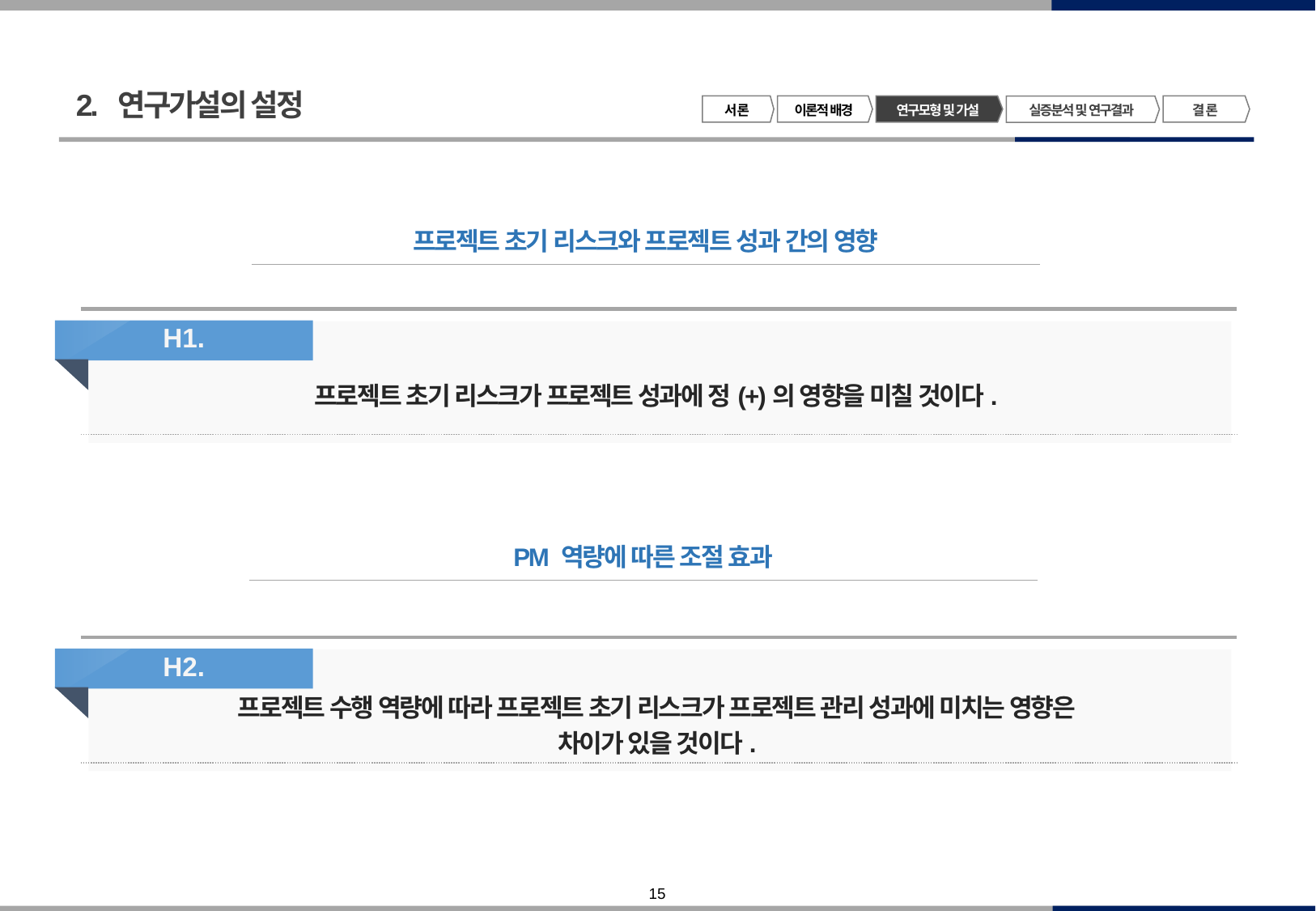

2.  연구가설의 설정
서  론
이론적 배경
연구모형 및 가설
결 론
실증분석 및 연구결과
프로젝트 초기 리스크와 프로젝트 성과 간의 영향

H1.

프로젝트 초기 리스크가 프로젝트 성과에 정(+)의 영향을 미칠 것이다.
PM 역량에 따른 조절 효과

H2.

프로젝트 수행 역량에 따라 프로젝트 초기 리스크가 프로젝트 관리 성과에 미치는 영향은
차이가 있을 것이다.